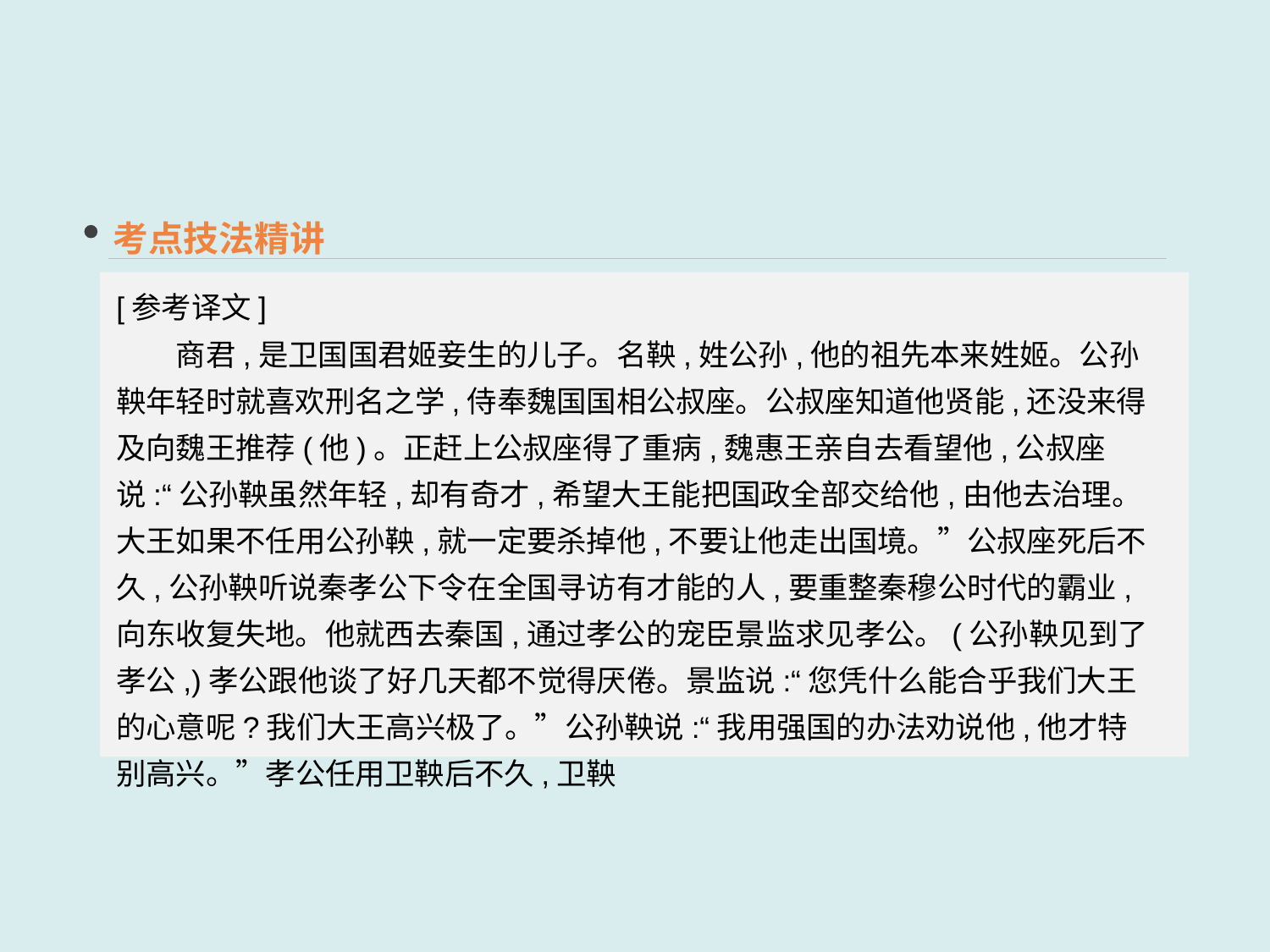

考点技法精讲

[参考译文]
　　商君,是卫国国君姬妾生的儿子。名鞅,姓公孙,他的祖先本来姓姬。公孙鞅年轻时就喜欢刑名之学,侍奉魏国国相公叔座。公叔座知道他贤能,还没来得及向魏王推荐(他)。正赶上公叔座得了重病,魏惠王亲自去看望他,公叔座说:“公孙鞅虽然年轻,却有奇才,希望大王能把国政全部交给他,由他去治理。大王如果不任用公孙鞅,就一定要杀掉他,不要让他走出国境。”公叔座死后不久,公孙鞅听说秦孝公下令在全国寻访有才能的人,要重整秦穆公时代的霸业,向东收复失地。他就西去秦国,通过孝公的宠臣景监求见孝公。(公孙鞅见到了孝公,)孝公跟他谈了好几天都不觉得厌倦。景监说:“您凭什么能合乎我们大王的心意呢?我们大王高兴极了。”公孙鞅说:“我用强国的办法劝说他,他才特别高兴。”孝公任用卫鞅后不久,卫鞅